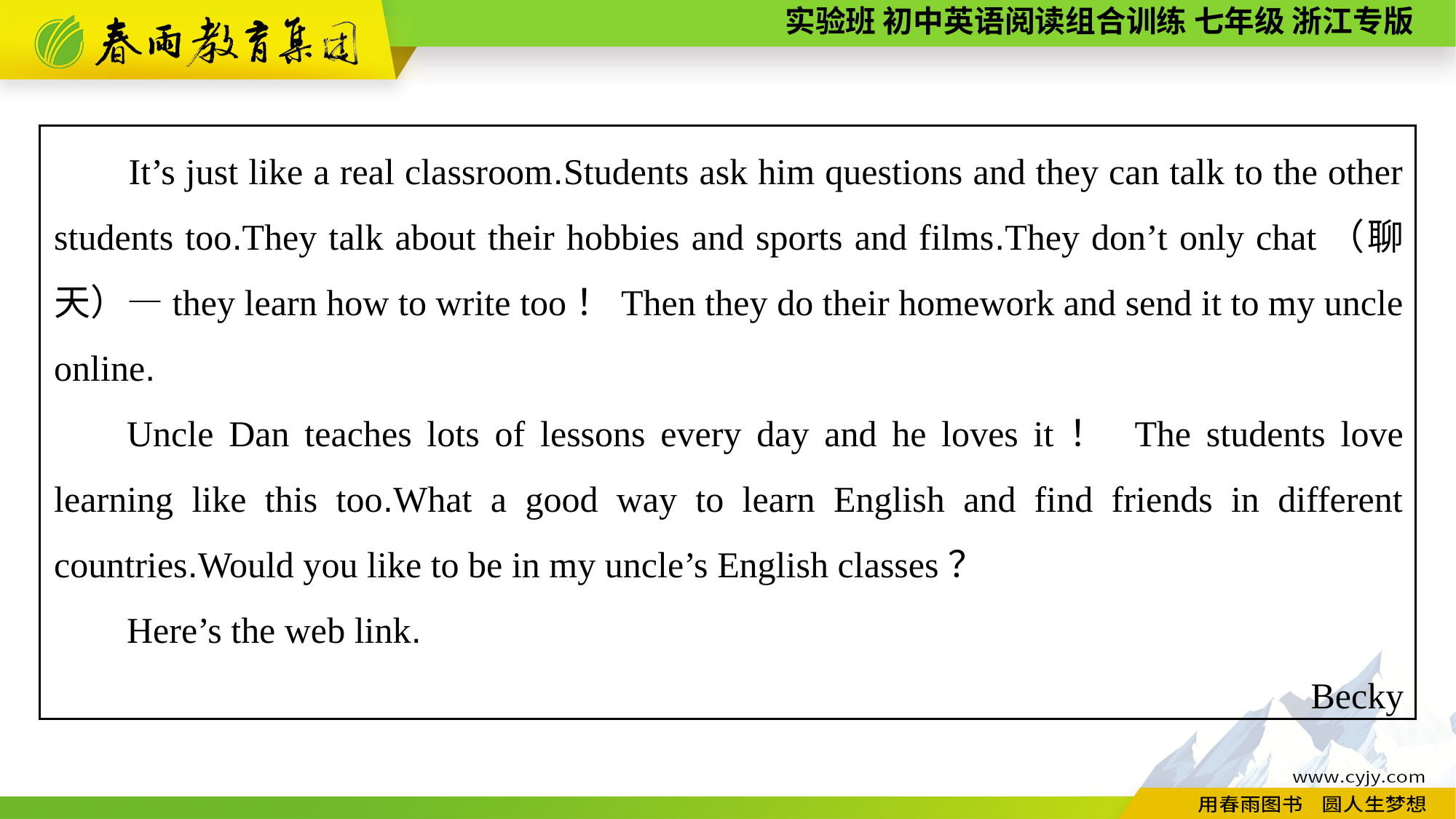

It’s just like a real classroom.Students ask him questions and they can talk to the other students too.They talk about their hobbies and sports and films.They don’t only chat（聊天）—they learn how to write too！Then they do their homework and send it to my uncle online.
Uncle Dan teaches lots of lessons every day and he loves it！ The students love learning like this too.What a good way to learn English and find friends in different countries.Would you like to be in my uncle’s English classes？
Here’s the web link.
Becky